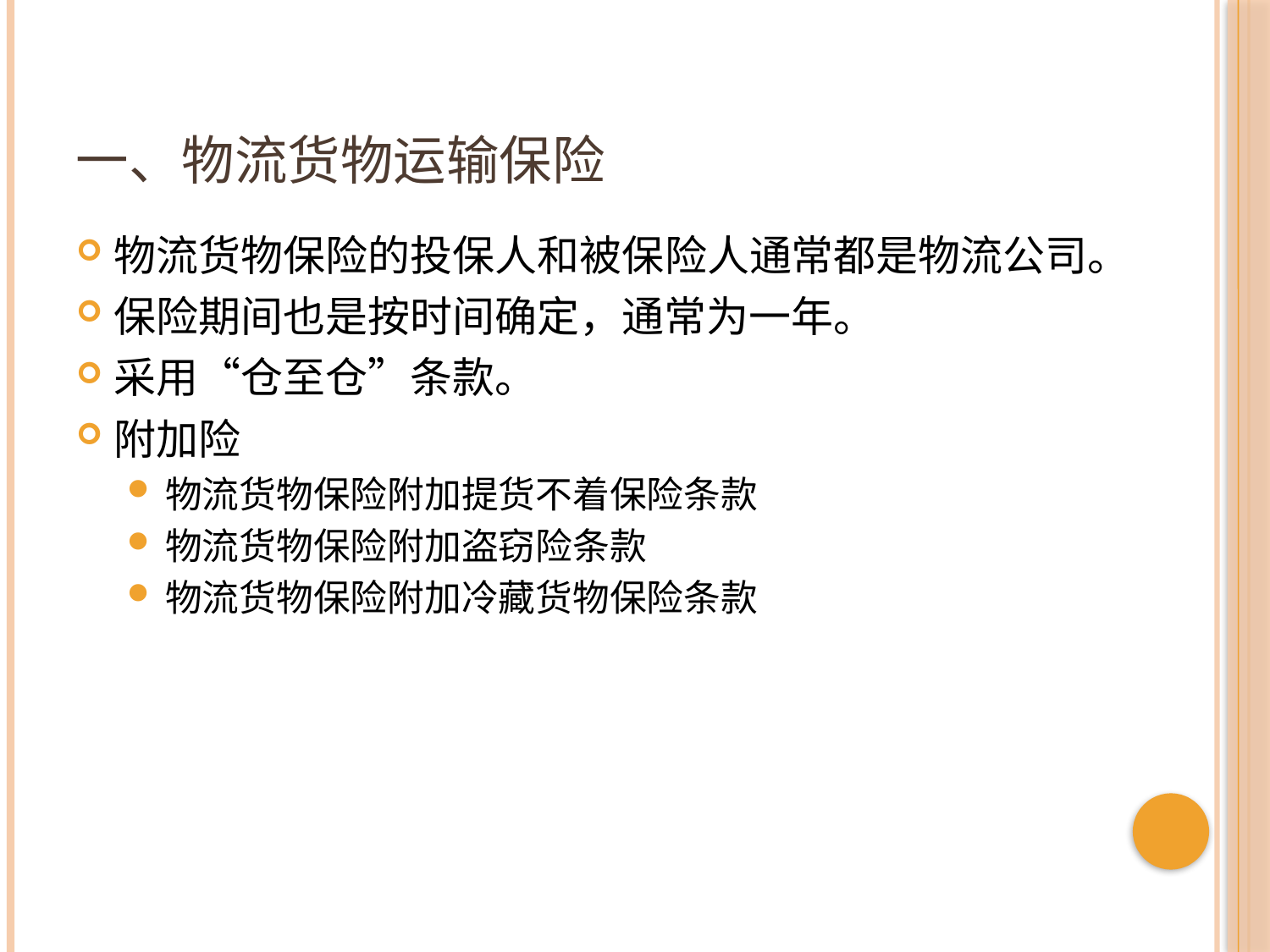

# 一、物流货物运输保险
物流货物保险的投保人和被保险人通常都是物流公司。
保险期间也是按时间确定，通常为一年。
采用“仓至仓”条款。
附加险
物流货物保险附加提货不着保险条款
物流货物保险附加盗窃险条款
物流货物保险附加冷藏货物保险条款